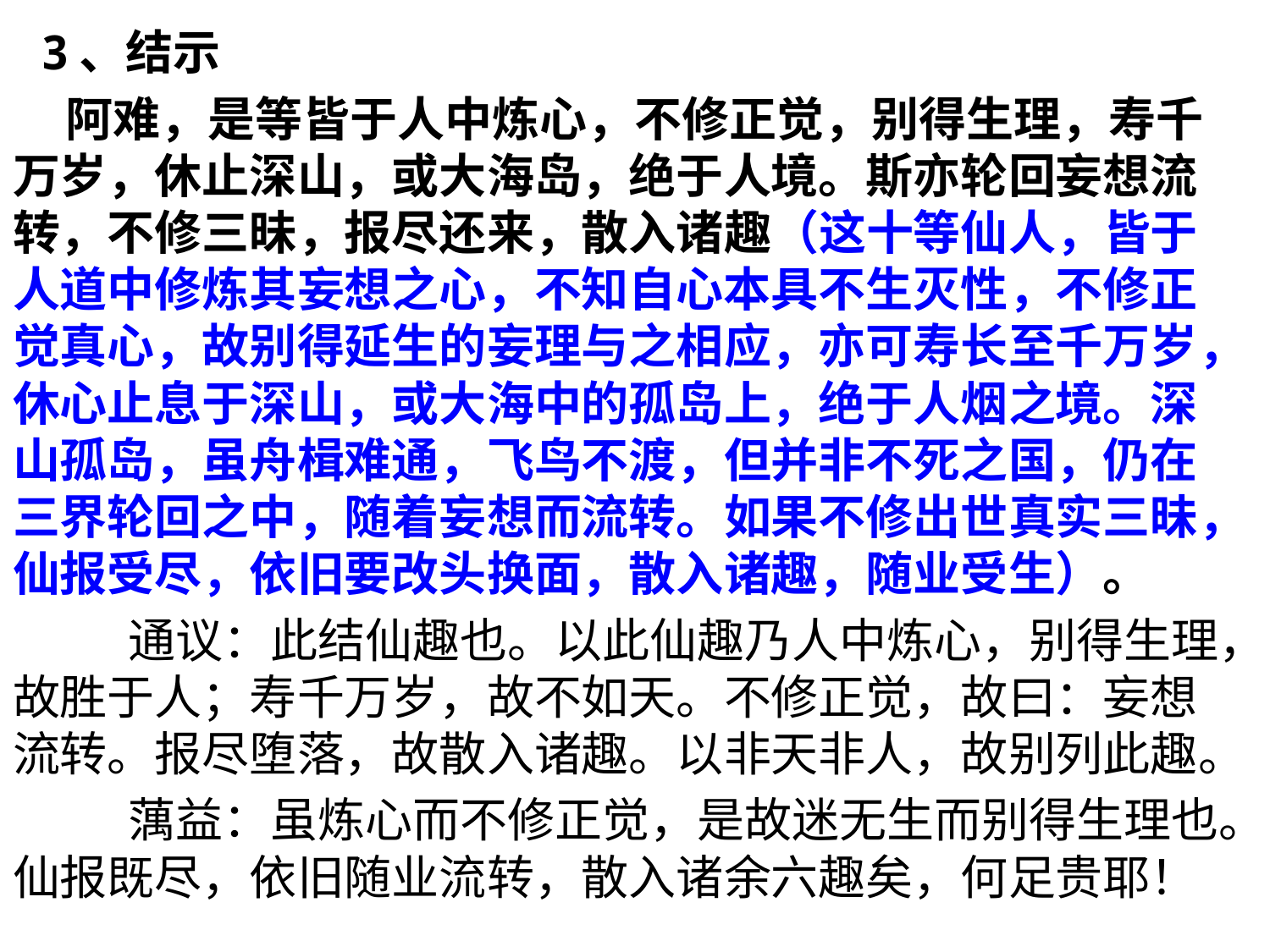

3、结示
    阿难，是等皆于人中炼心，不修正觉，别得生理，寿千万岁，休止深山，或大海岛，绝于人境。斯亦轮回妄想流转，不修三昧，报尽还来，散入诸趣（这十等仙人，皆于人道中修炼其妄想之心，不知自心本具不生灭性，不修正觉真心，故别得延生的妄理与之相应，亦可寿长至千万岁，休心止息于深山，或大海中的孤岛上，绝于人烟之境。深山孤岛，虽舟楫难通，飞鸟不渡，但并非不死之国，仍在三界轮回之中，随着妄想而流转。如果不修出世真实三昧，仙报受尽，依旧要改头换面，散入诸趣，随业受生）。
          通议：此结仙趣也。以此仙趣乃人中炼心，别得生理，故胜于人；寿千万岁，故不如天。不修正觉，故曰：妄想流转。报尽堕落，故散入诸趣。以非天非人，故别列此趣。
          蕅益：虽炼心而不修正觉，是故迷无生而别得生理也。仙报既尽，依旧随业流转，散入诸余六趣矣，何足贵耶！